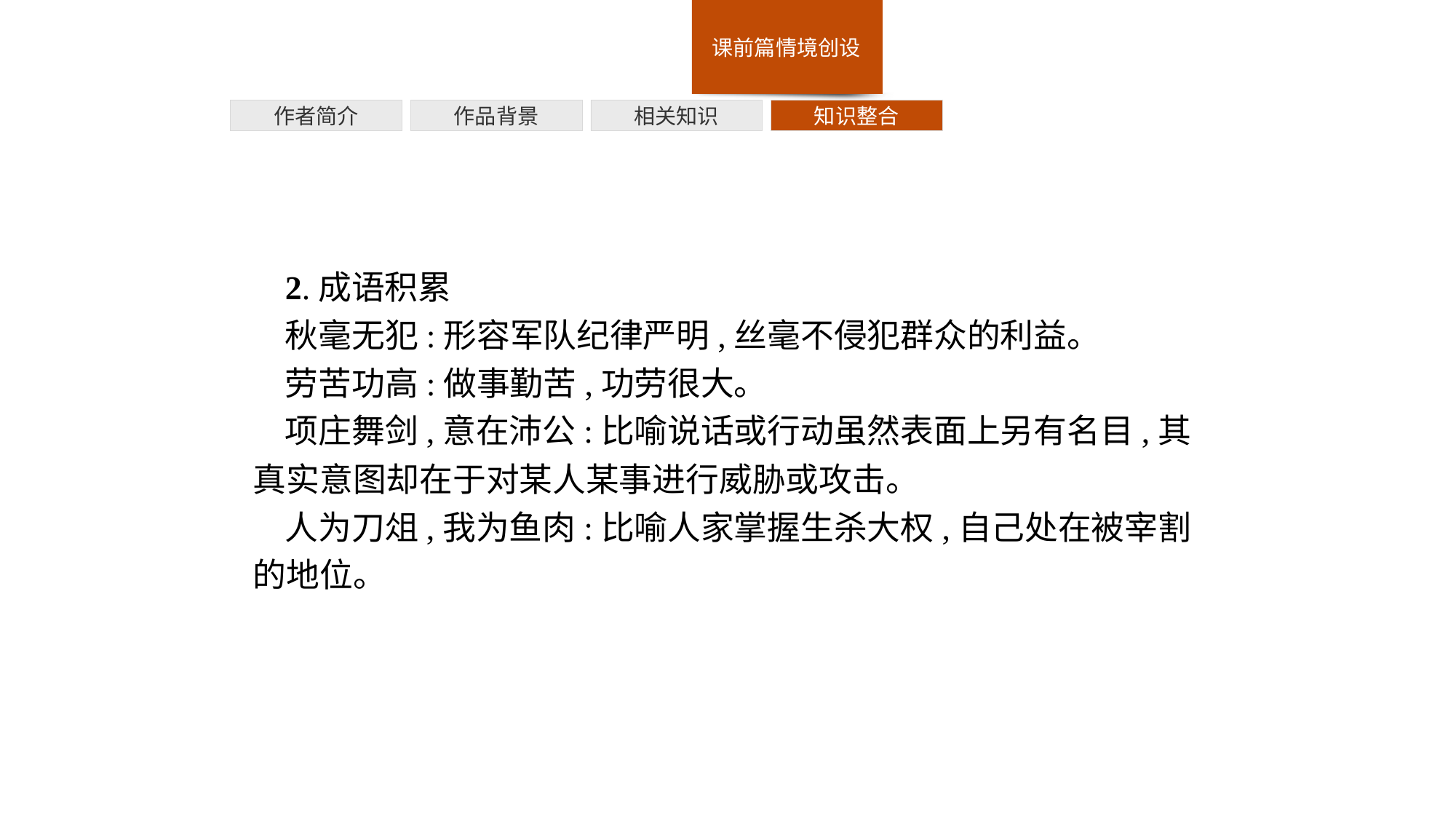

作者简介
作品背景
相关知识
知识整合
2.成语积累
秋毫无犯:形容军队纪律严明,丝毫不侵犯群众的利益。
劳苦功高:做事勤苦,功劳很大。
项庄舞剑,意在沛公:比喻说话或行动虽然表面上另有名目,其真实意图却在于对某人某事进行威胁或攻击。
人为刀俎,我为鱼肉:比喻人家掌握生杀大权,自己处在被宰割的地位。